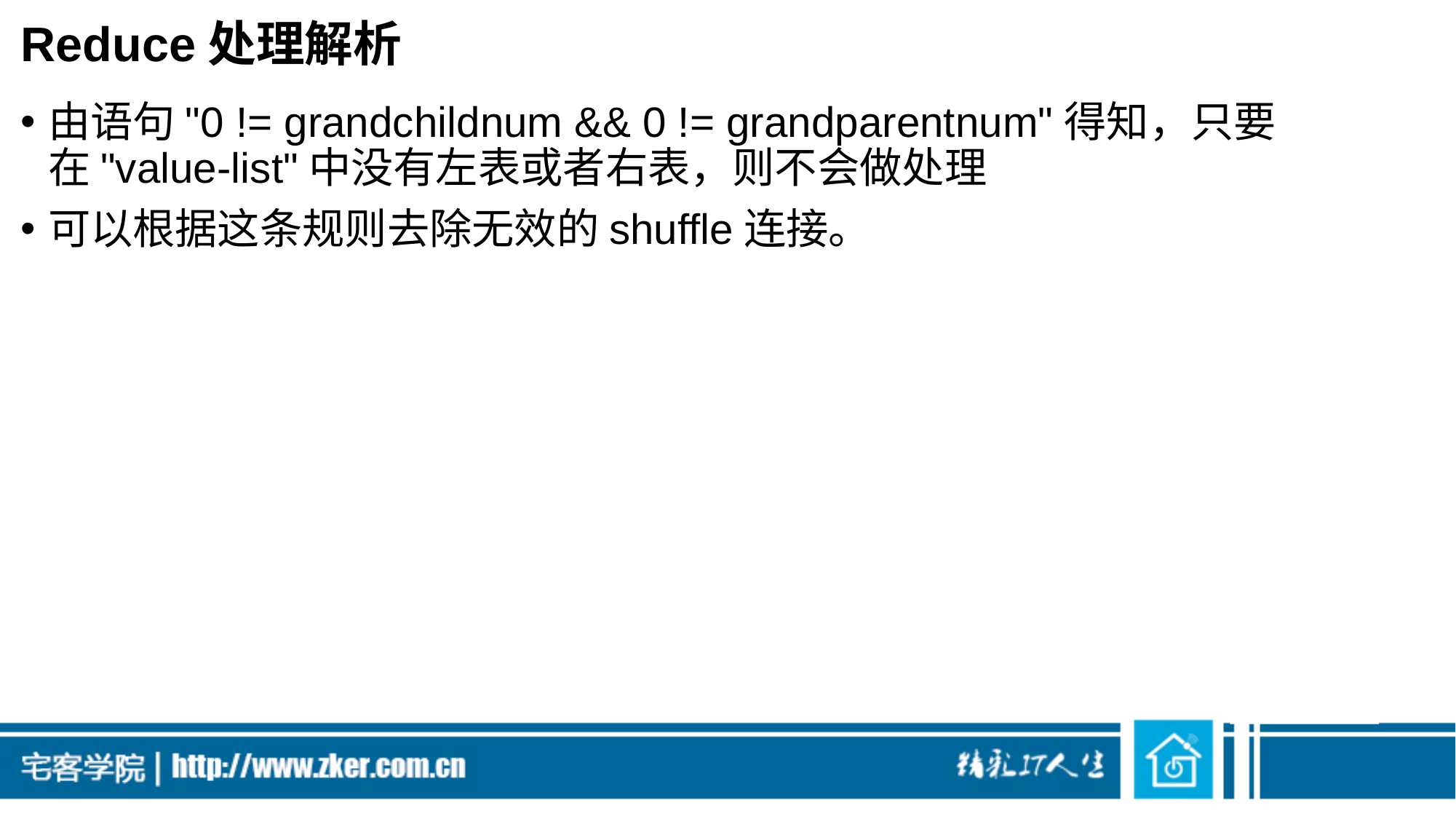

# Reduce处理解析
由语句"0 != grandchildnum && 0 != grandparentnum"得知，只要在"value-list"中没有左表或者右表，则不会做处理
可以根据这条规则去除无效的shuffle连接。